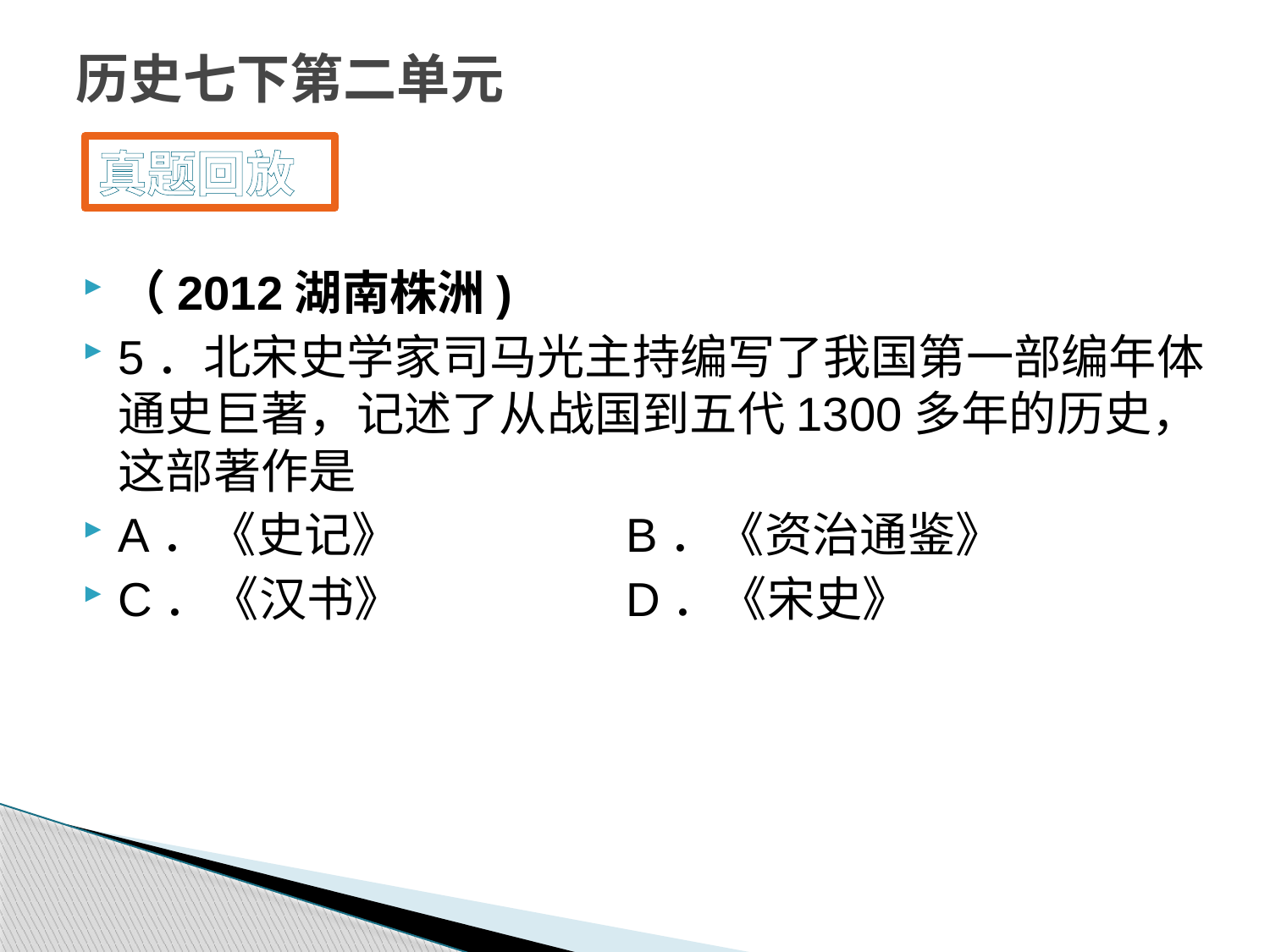

# 历史七下第二单元
真题回放
（2012湖南株洲)
5．北宋史学家司马光主持编写了我国第一部编年体通史巨著，记述了从战国到五代1300多年的历史，这部著作是
A．《史记》 		B．《资治通鉴》
C．《汉书》 		D．《宋史》